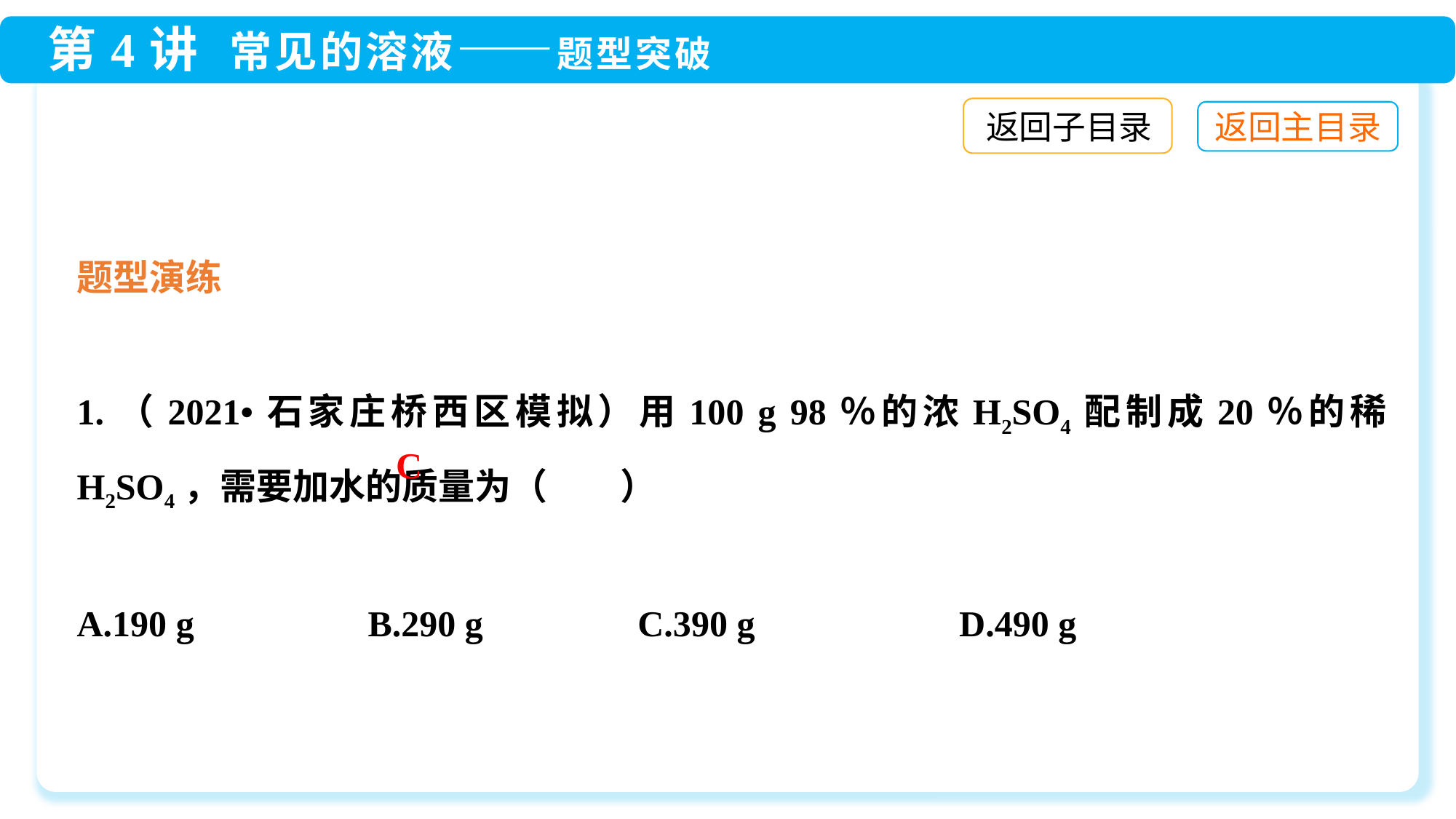

返回子目录
题型演练

1.（2021•石家庄桥西区模拟）用100 g 98％的浓H2SO4配制成20％的稀H2SO4，需要加水的质量为（　　）

A.190 g	        B.290 g                 C.390 g	             D.490 g
C